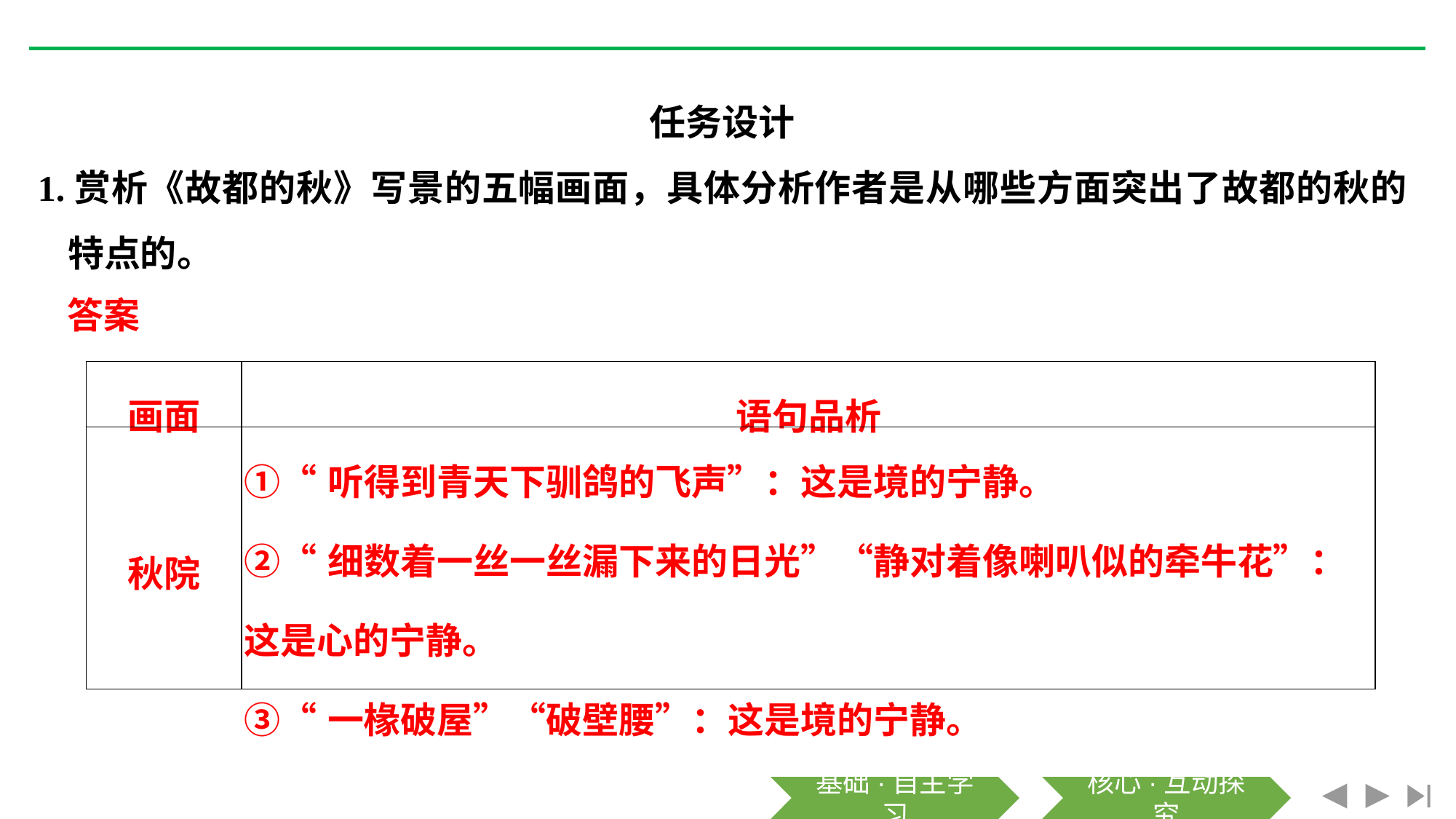

任务设计
1.赏析《故都的秋》写景的五幅画面，具体分析作者是从哪些方面突出了故都的秋的特点的。
答案
| 画面 | 语句品析 |
| --- | --- |
| 秋院 | ①“听得到青天下驯鸽的飞声”：这是境的宁静。 ②“细数着一丝一丝漏下来的日光”“静对着像喇叭似的牵牛花”：这是心的宁静。 ③“一椽破屋”“破壁腰”：这是境的宁静。 |